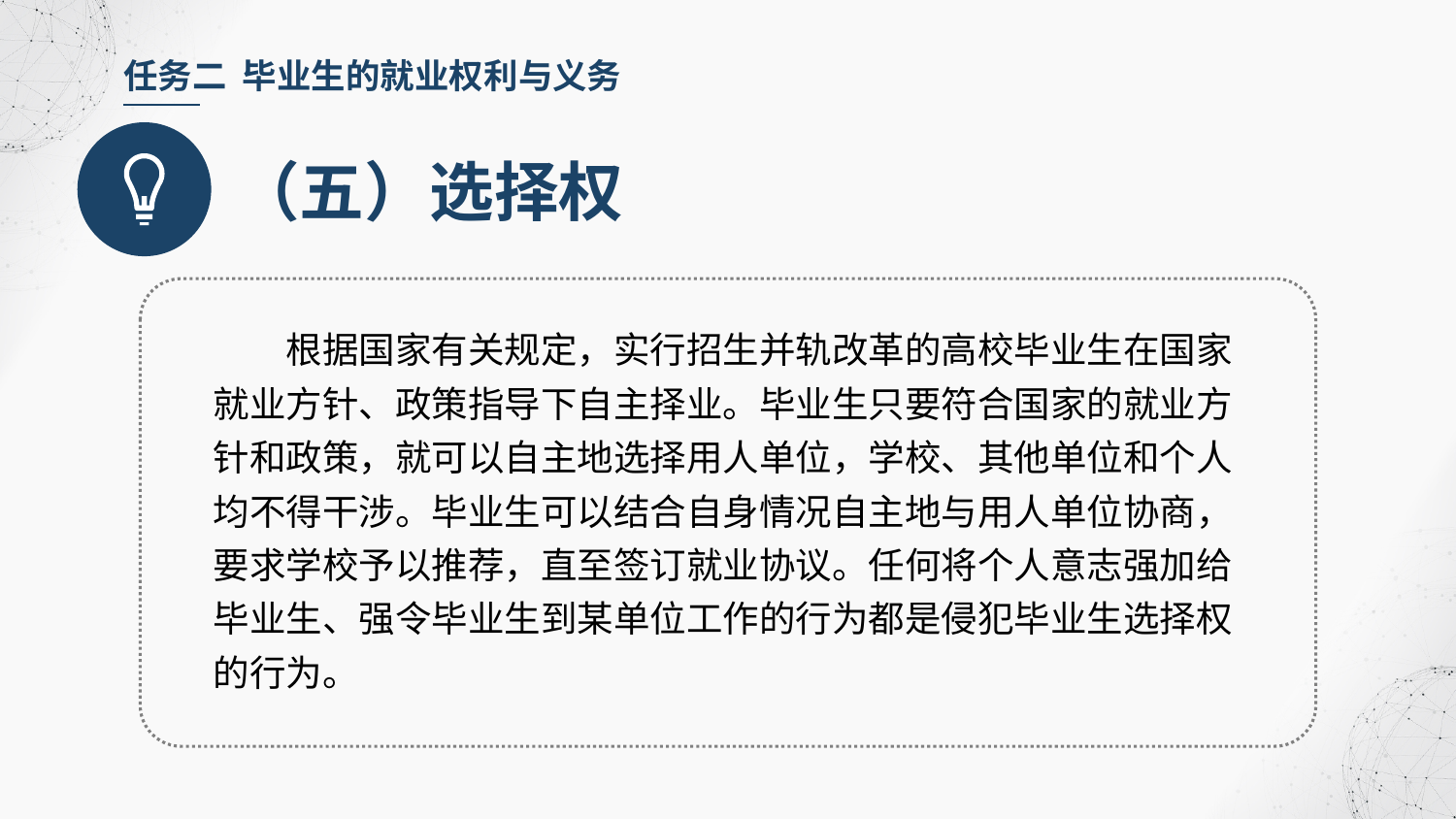

任务二  毕业生的就业权利与义务

（五）选择权

根据国家有关规定，实行招生并轨改革的高校毕业生在国家就业方针、政策指导下自主择业。毕业生只要符合国家的就业方针和政策，就可以自主地选择用人单位，学校、其他单位和个人均不得干涉。毕业生可以结合自身情况自主地与用人单位协商，要求学校予以推荐，直至签订就业协议。任何将个人意志强加给毕业生、强令毕业生到某单位工作的行为都是侵犯毕业生选择权的行为。